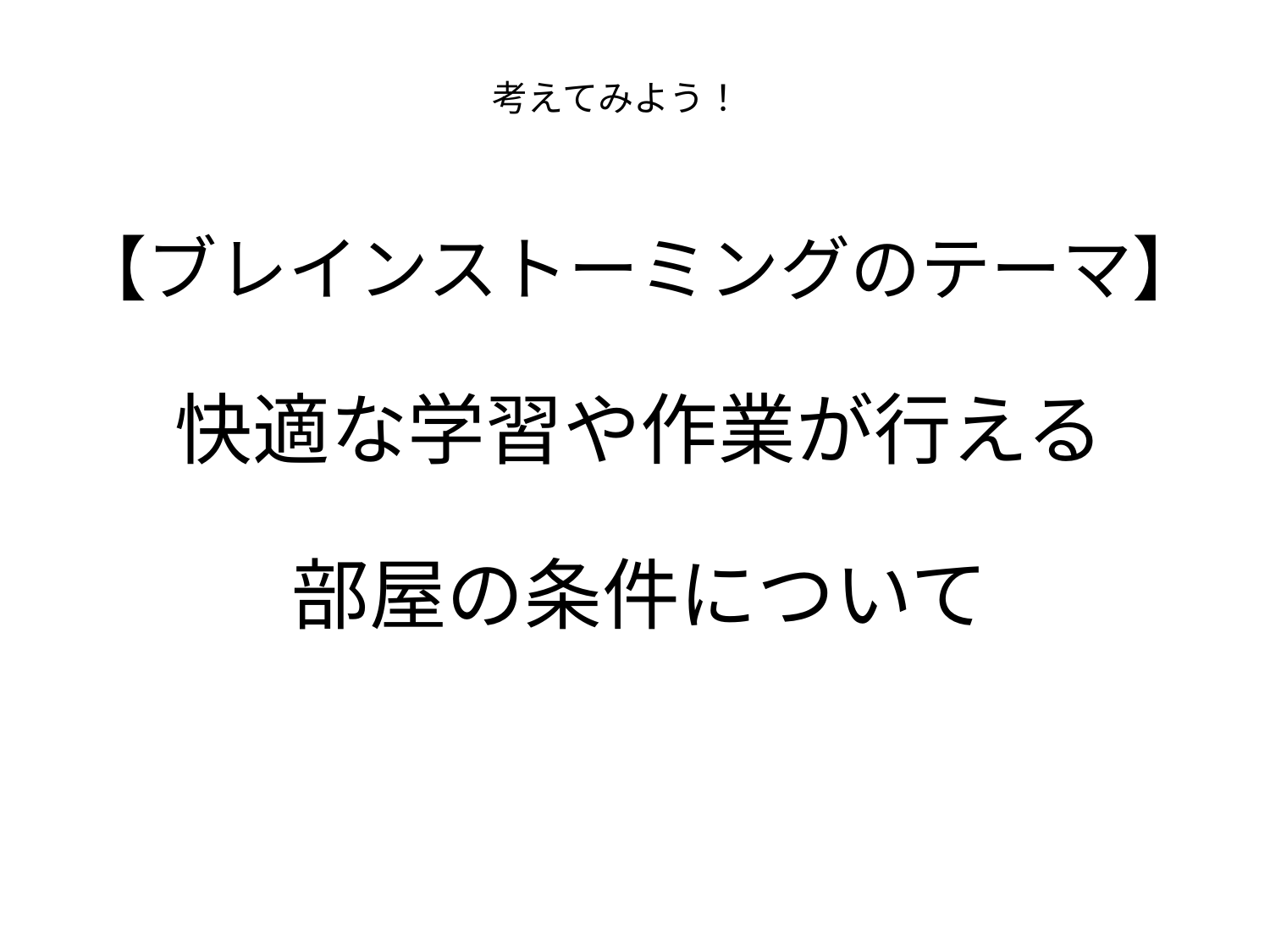

# 考えてみよう！
【ブレインストーミングのテーマ】
快適な学習や作業が行える
部屋の条件について